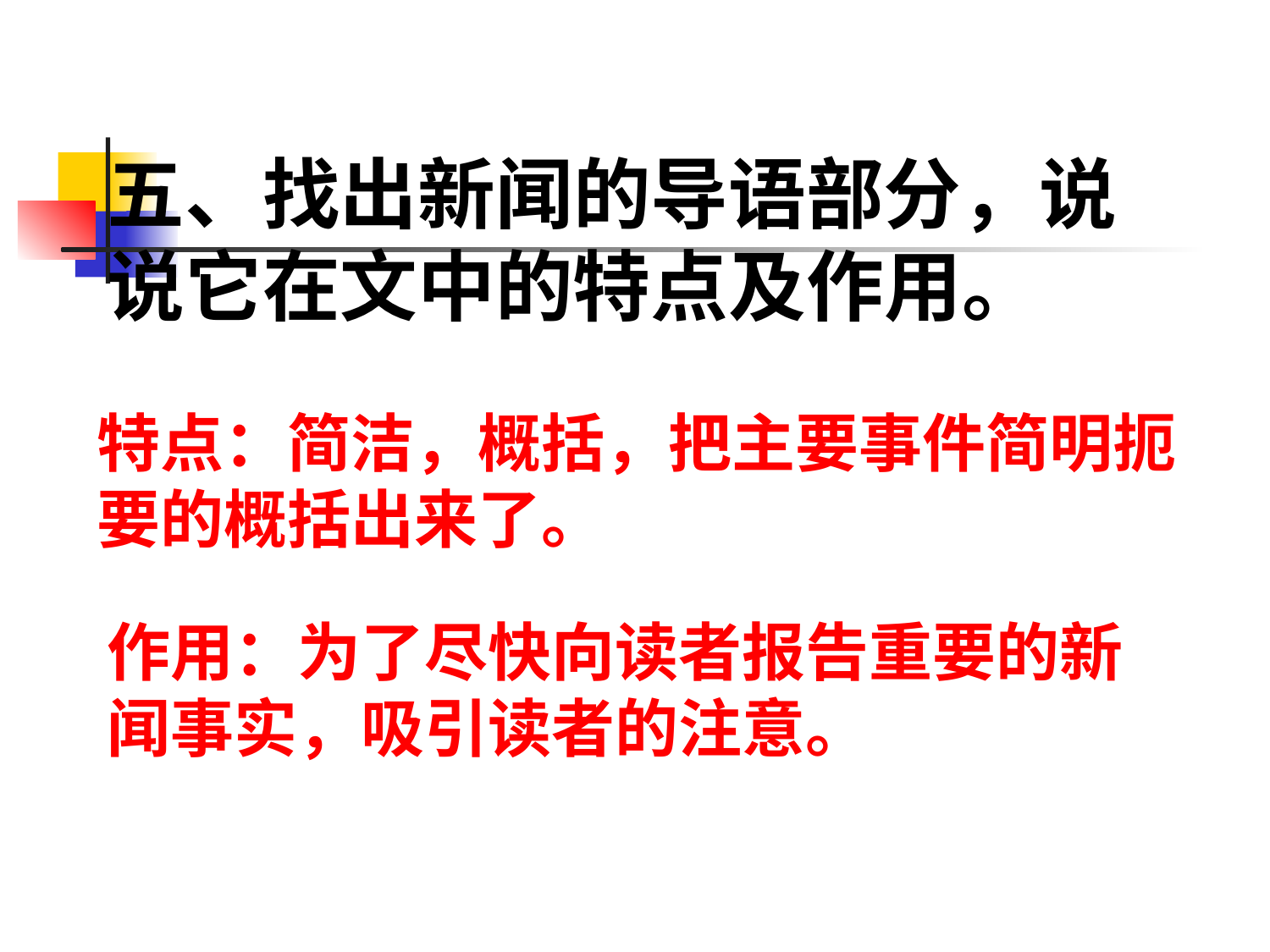

五、找出新闻的导语部分，说说它在文中的特点及作用。
特点：简洁，概括，把主要事件简明扼要的概括出来了。
作用：为了尽快向读者报告重要的新闻事实，吸引读者的注意。